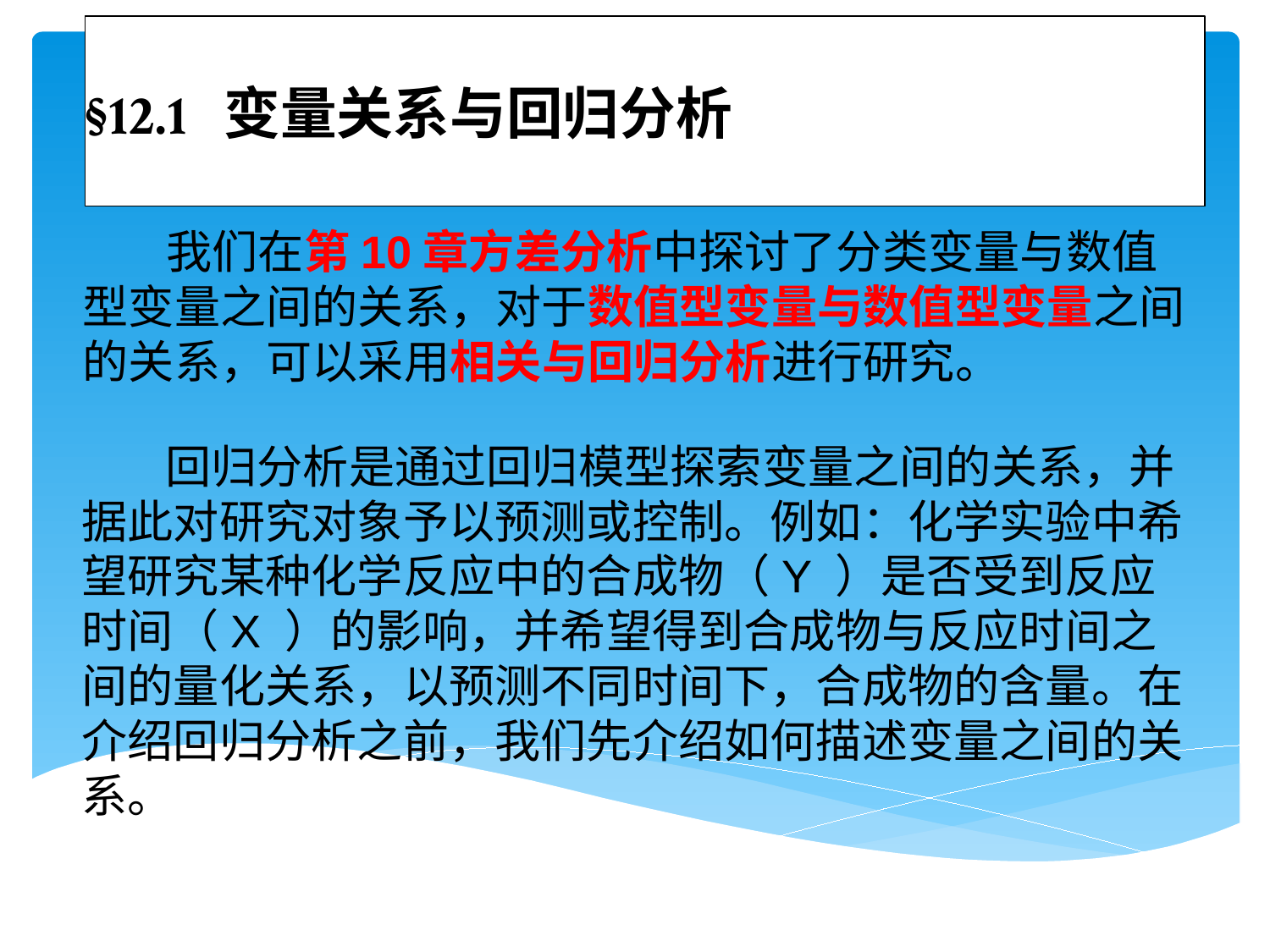

# §12.1  变量关系与回归分析
       我们在第10章方差分析中探讨了分类变量与数值型变量之间的关系，对于数值型变量与数值型变量之间的关系，可以采用相关与回归分析进行研究。

       回归分析是通过回归模型探索变量之间的关系，并据此对研究对象予以预测或控制。例如：化学实验中希望研究某种化学反应中的合成物（Y ）是否受到反应时间（X ）的影响，并希望得到合成物与反应时间之间的量化关系，以预测不同时间下，合成物的含量。在介绍回归分析之前，我们先介绍如何描述变量之间的关系。